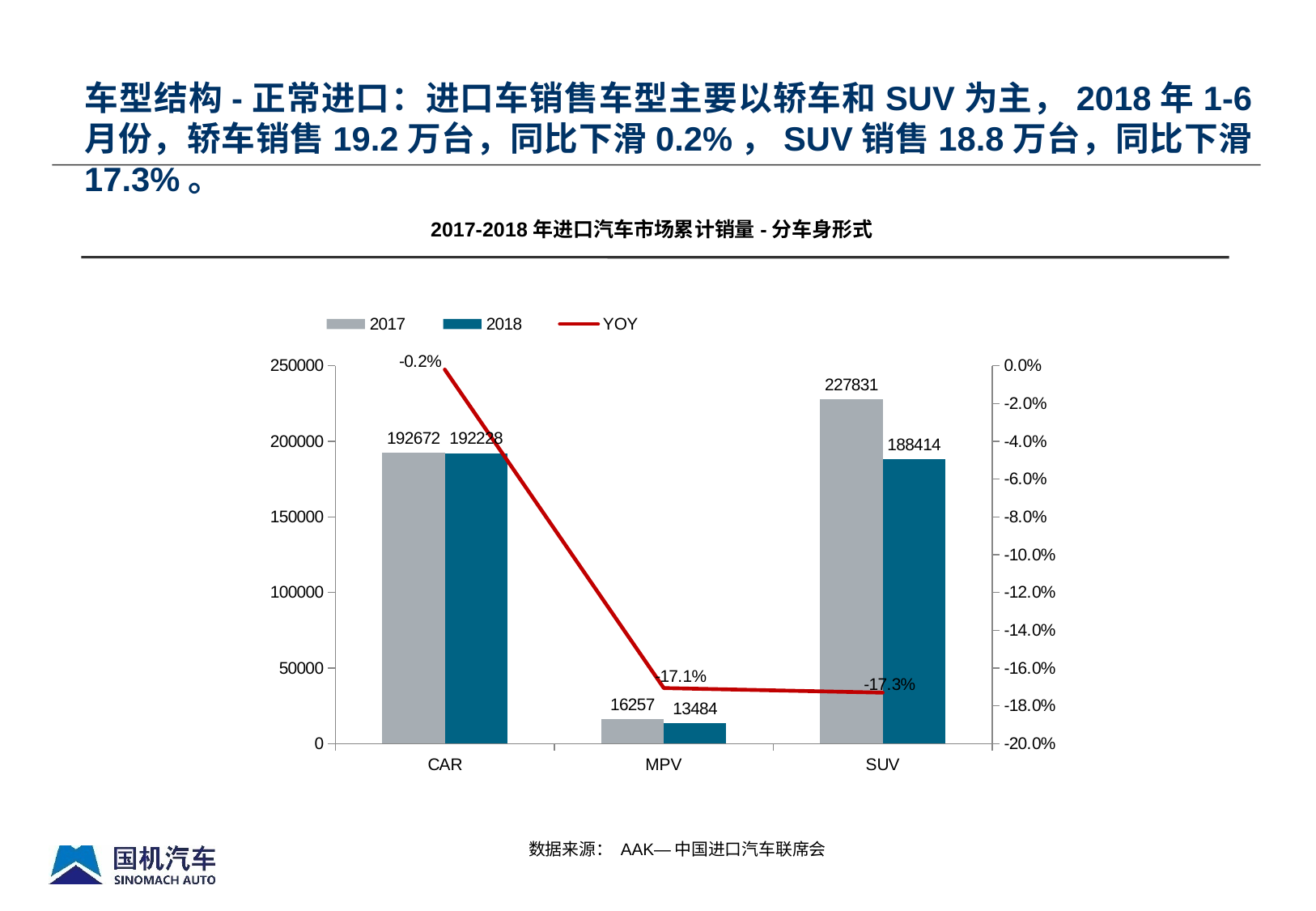

车型结构-正常进口：进口车销售车型主要以轿车和SUV为主，2018年1-6月份，轿车销售19.2万台，同比下滑0.2%，SUV销售18.8万台，同比下滑17.3%。
2017-2018年进口汽车市场累计销量-分车身形式

### Chart

| Category | 2017 | 2018 | YOY |
|---|---|---|---|
| CAR | 192672.0 | 192228.0 | -0.0020000000000000052 |
| MPV | 16257.0 | 13484.0 | -0.17057267638555643 |
| SUV | 227831.0 | 188414.0 | -0.17300981868139145 |
数据来源： AAK—中国进口汽车联席会